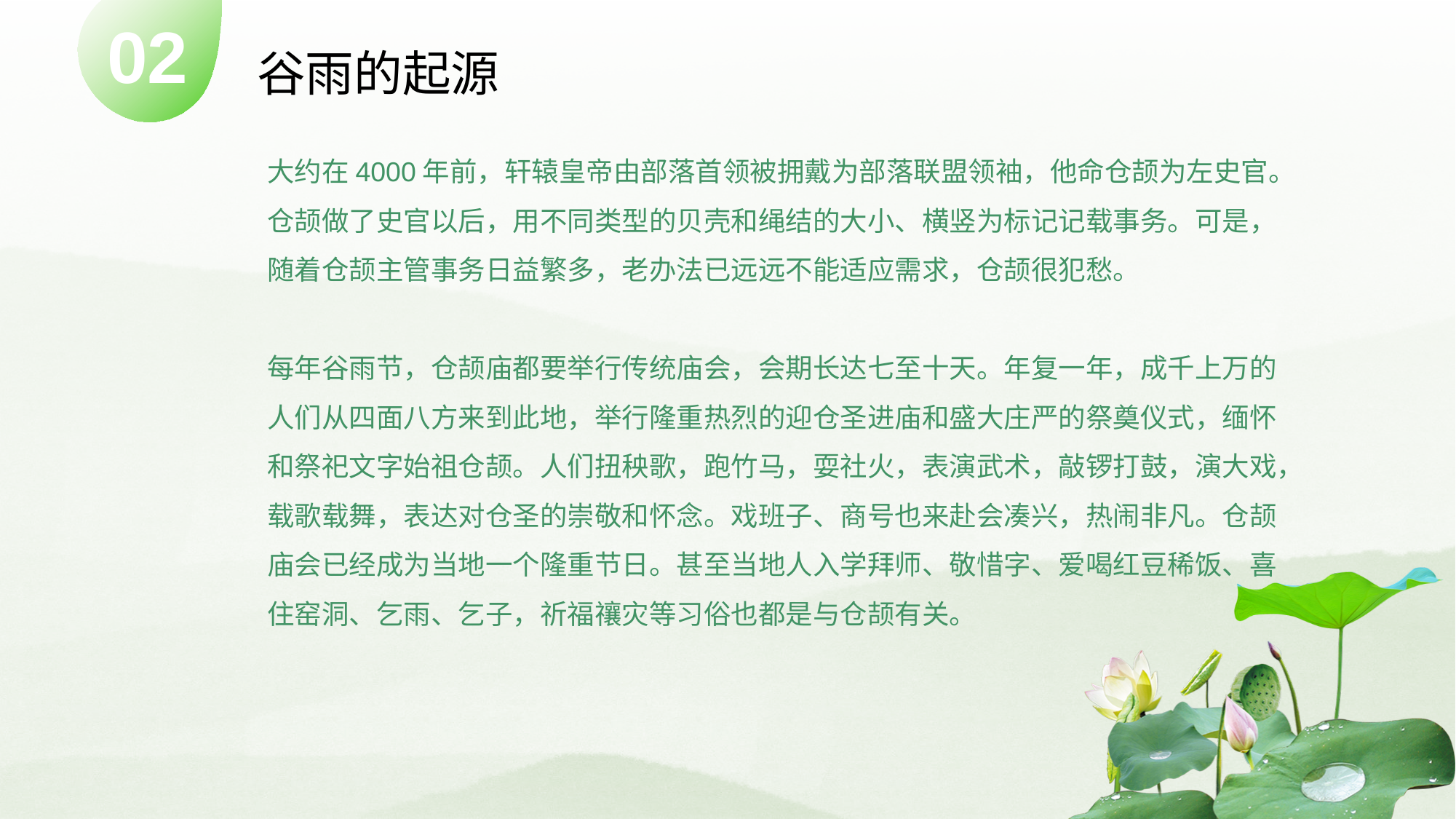

02
谷雨的起源
大约在4000年前，轩辕皇帝由部落首领被拥戴为部落联盟领袖，他命仓颉为左史官。仓颉做了史官以后，用不同类型的贝壳和绳结的大小、横竖为标记记载事务。可是，随着仓颉主管事务日益繁多，老办法已远远不能适应需求，仓颉很犯愁。

每年谷雨节，仓颉庙都要举行传统庙会，会期长达七至十天。年复一年，成千上万的人们从四面八方来到此地，举行隆重热烈的迎仓圣进庙和盛大庄严的祭奠仪式，缅怀和祭祀文字始祖仓颉。人们扭秧歌，跑竹马，耍社火，表演武术，敲锣打鼓，演大戏，载歌载舞，表达对仓圣的崇敬和怀念。戏班子、商号也来赴会凑兴，热闹非凡。仓颉庙会已经成为当地一个隆重节日。甚至当地人入学拜师、敬惜字、爱喝红豆稀饭、喜住窑洞、乞雨、乞子，祈福禳灾等习俗也都是与仓颉有关。